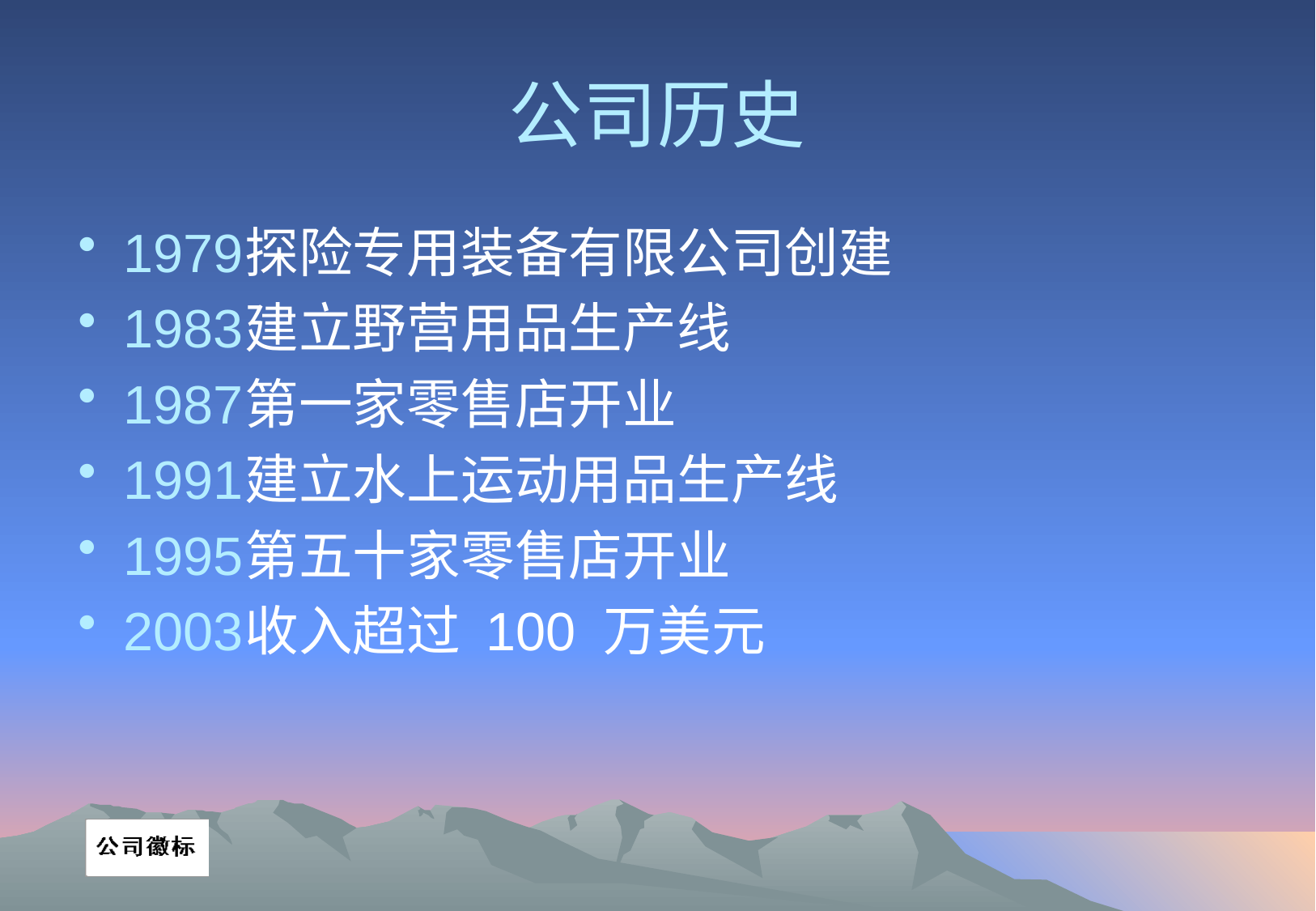

# 公司历史
1979	探险专用装备有限公司创建
1983	建立野营用品生产线
1987	第一家零售店开业
1991	建立水上运动用品生产线
1995	第五十家零售店开业
2003	收入超过 100 万美元